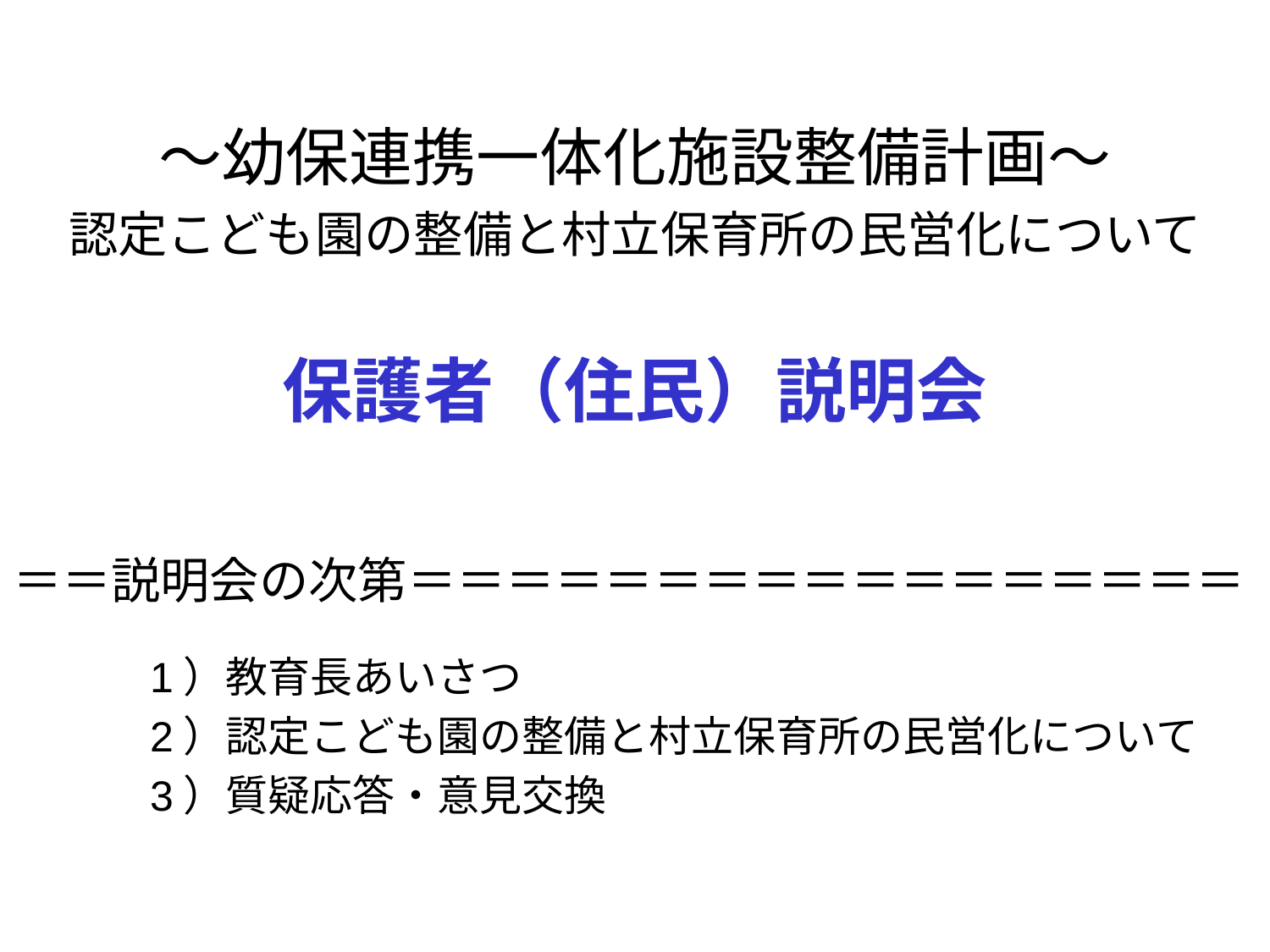

～幼保連携一体化施設整備計画～
認定こども園の整備と村立保育所の民営化について

保護者（住民）説明会

＝＝説明会の次第＝＝＝＝＝＝＝＝＝＝＝＝＝＝＝＝＝
　　　1）教育長あいさつ
　　　2）認定こども園の整備と村立保育所の民営化について
　　　3）質疑応答・意見交換